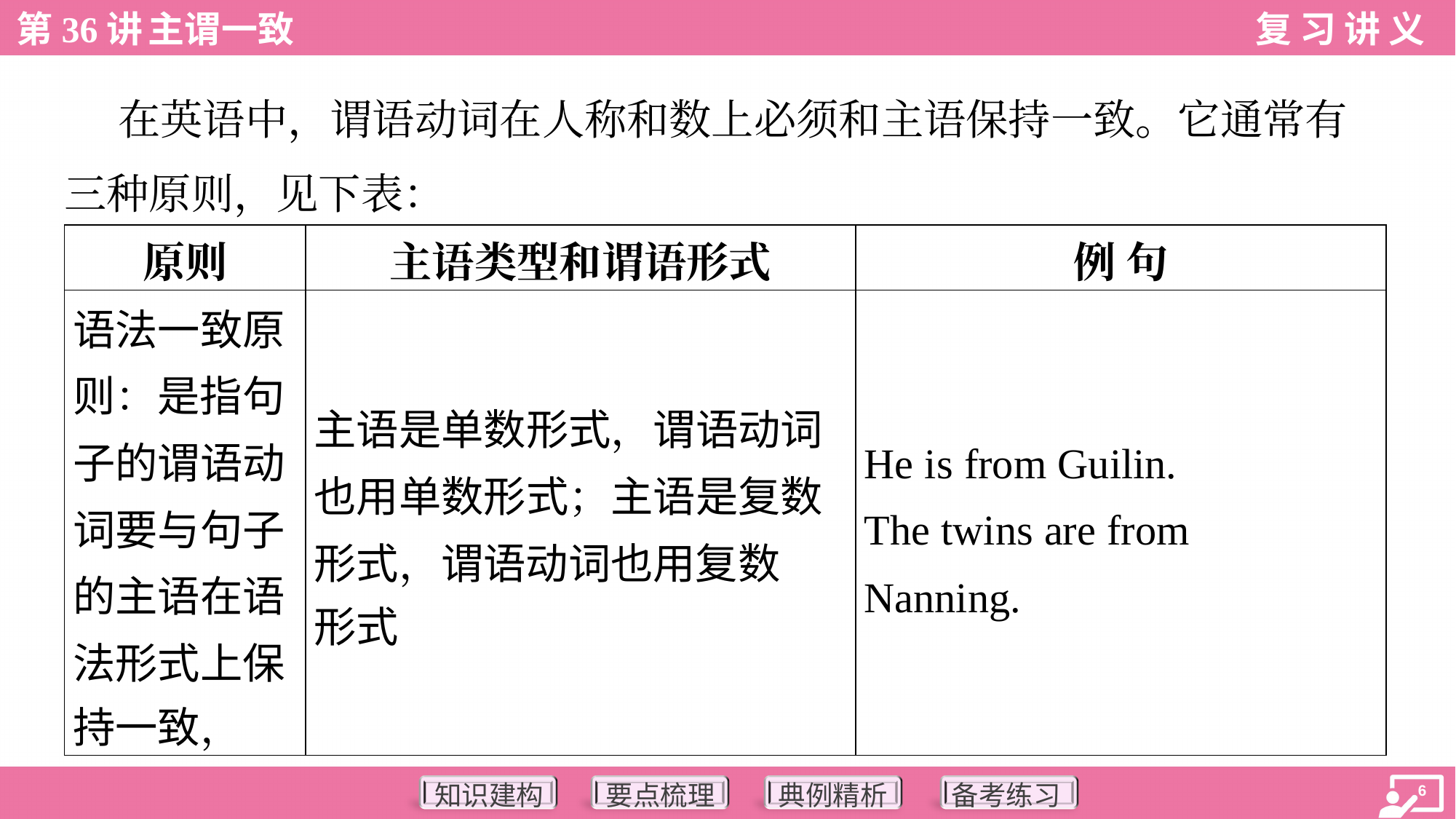

在英语中，谓语动词在人称和数上必须和主语保持一致。它通常有
三种原则，见下表：
| 原则 | 主语类型和谓语形式 | 例 句 |
| --- | --- | --- |
| 语法一致原 则：是指句 子的谓语动 词要与句子 的主语在语 法形式上保 持一致， | 主语是单数形式，谓语动词 也用单数形式；主语是复数 形式，谓语动词也用复数 形式 | He is from Guilin. The twins are from Nanning. |